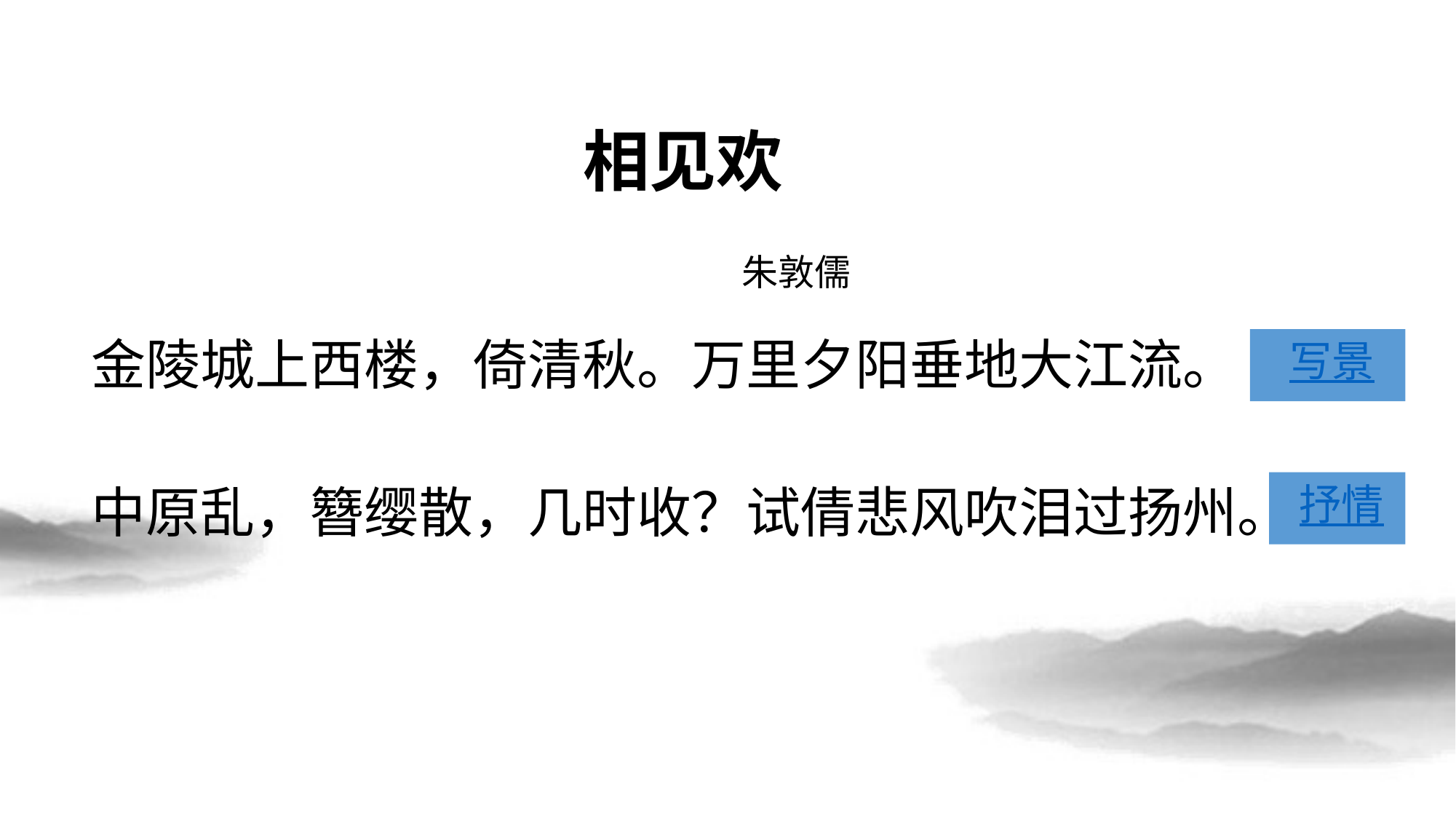

# 相见欢
朱敦儒

金陵城上西楼，倚清秋。万里夕阳垂地大江流。

中原乱，簪缨散，几时收？试倩悲风吹泪过扬州。
  写景
 抒情